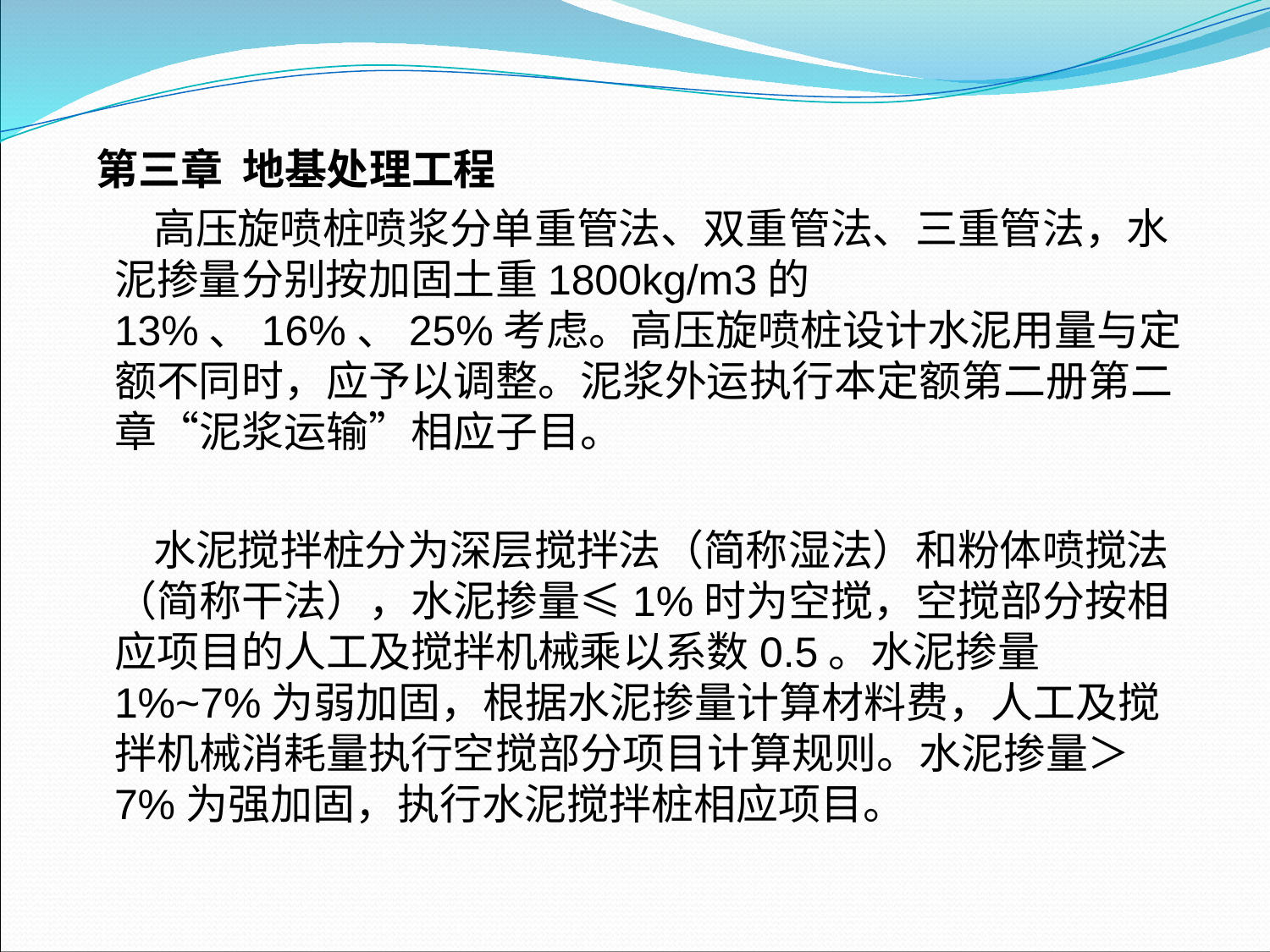

第三章  地基处理工程
       高压旋喷桩喷浆分单重管法、双重管法、三重管法，水泥掺量分别按加固土重1800kg/m3的13%、16%、25%考虑。高压旋喷桩设计水泥用量与定额不同时，应予以调整。泥浆外运执行本定额第二册第二章“泥浆运输”相应子目。

       水泥搅拌桩分为深层搅拌法（简称湿法）和粉体喷搅法（简称干法），水泥掺量≤1%时为空搅，空搅部分按相应项目的人工及搅拌机械乘以系数0.5。水泥掺量1%~7%为弱加固，根据水泥掺量计算材料费，人工及搅拌机械消耗量执行空搅部分项目计算规则。水泥掺量＞7%为强加固，执行水泥搅拌桩相应项目。